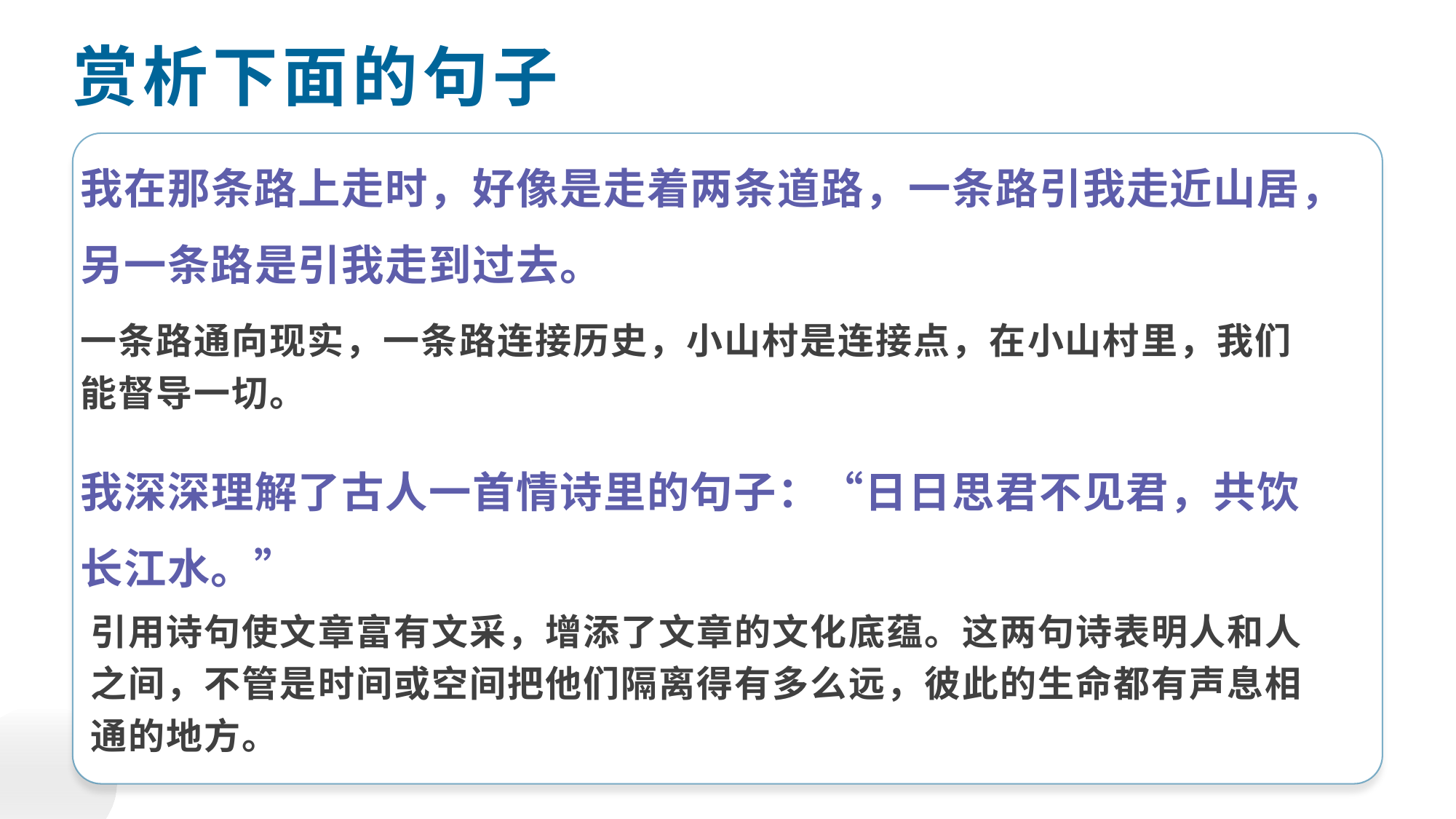

赏析下面的句子

我在那条路上走时，好像是走着两条道路，一条路引我走近山居，另一条路是引我走到过去。
一条路通向现实，一条路连接历史，小山村是连接点，在小山村里，我们能督导一切。
我深深理解了古人一首情诗里的句子：“日日思君不见君，共饮长江水。”
引用诗句使文章富有文采，增添了文章的文化底蕴。这两句诗表明人和人之间，不管是时间或空间把他们隔离得有多么远，彼此的生命都有声息相通的地方。